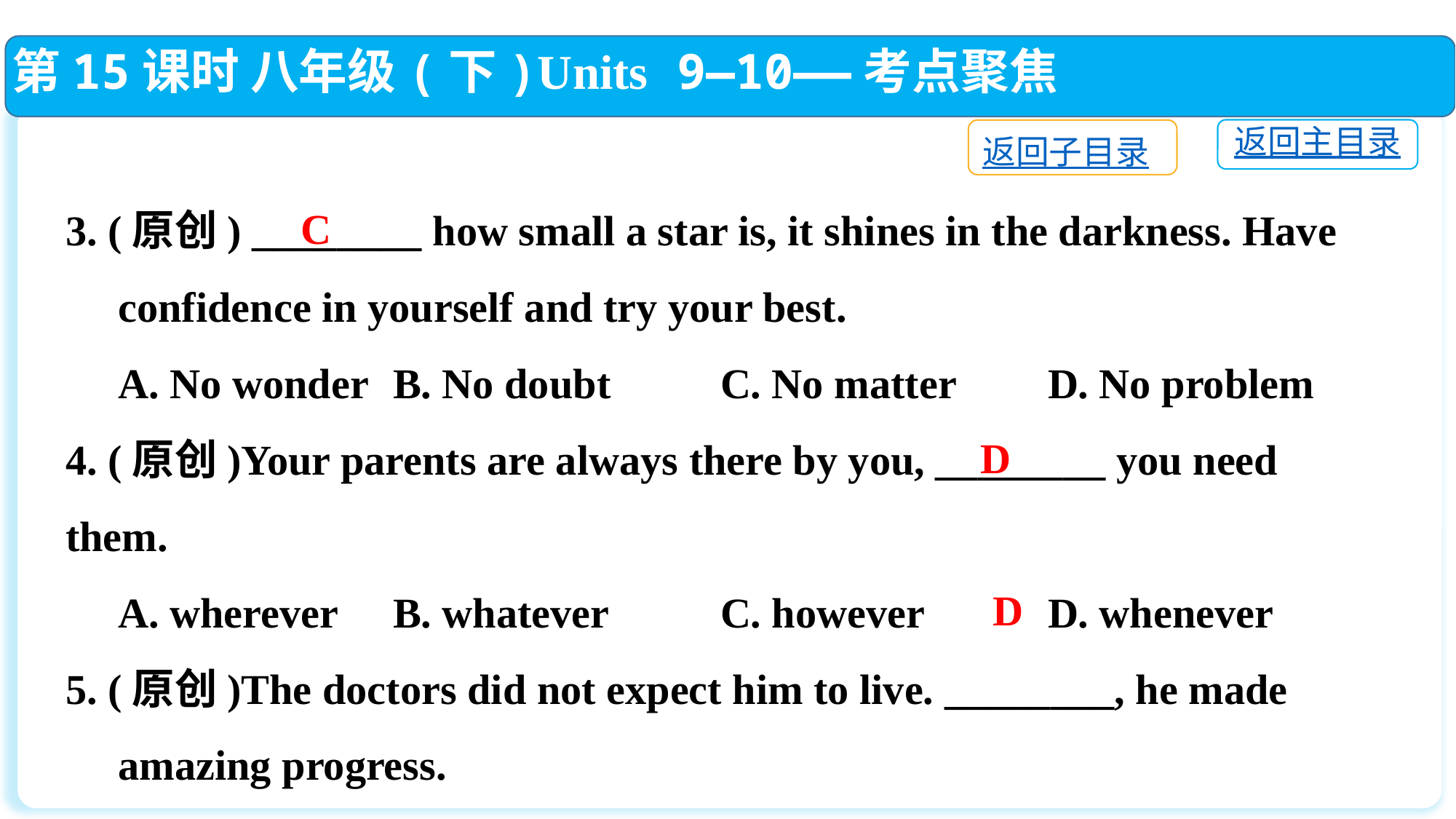

第15课时 八年级(下)Units 9—10——考点聚焦

返回主目录

返回子目录
3. (原创) ________ how small a star is, it shines in the darkness. Have
     confidence in yourself and try your best.
     A. No wonder	B. No doubt		C. No matter　 	D. No problem
4. (原创)Your parents are always there by you, ________ you need them.
     A. wherever	B. whatever		C. however		D. whenever
5. (原创)The doctors did not expect him to live. ________, he made
     amazing progress.
     A. Because	B. But		C. Since then	D. However
C
D
D